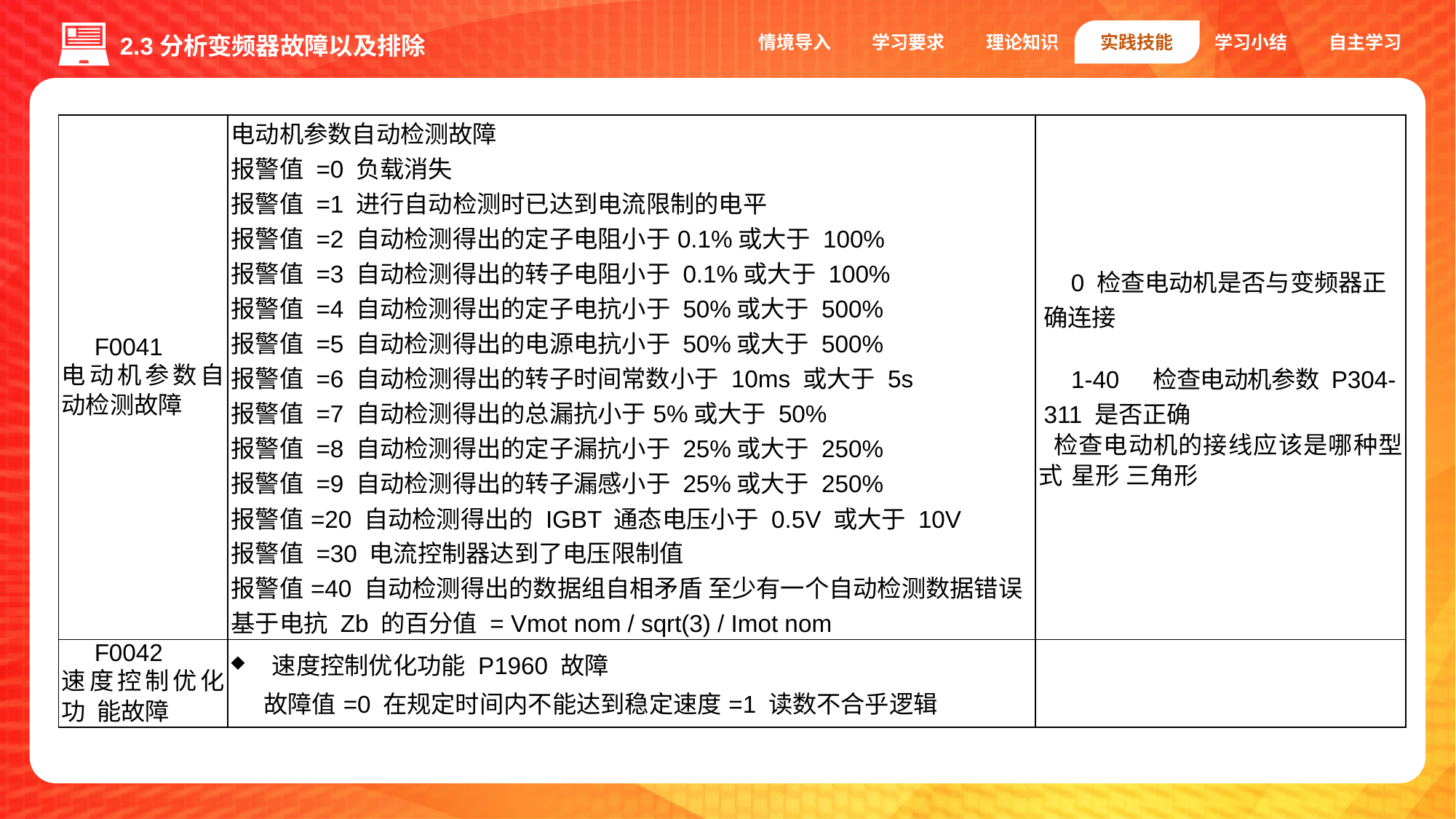

情境导入
学习要求
理论知识
实践技能
学习小结
自主学习

2.3分析变频器故障以及排除
| F0041 电动机参数自动检测故障 | 电动机参数自动检测故障 报警值 =0 负载消失 报警值 =1 进行自动检测时已达到电流限制的电平 报警值 =2 自动检测得出的定子电阻小于0.1%或大于 100% 报警值 =3 自动检测得出的转子电阻小于 0.1%或大于 100% 报警值 =4 自动检测得出的定子电抗小于 50%或大于 500% 报警值 =5 自动检测得出的电源电抗小于 50%或大于 500% 报警值 =6 自动检测得出的转子时间常数小于 10ms 或大于 5s 报警值 =7 自动检测得出的总漏抗小于5%或大于 50% 报警值 =8 自动检测得出的定子漏抗小于 25%或大于 250% 报警值 =9 自动检测得出的转子漏感小于 25%或大于 250% 报警值=20 自动检测得出的 IGBT 通态电压小于 0.5V 或大于 10V 报警值 =30 电流控制器达到了电压限制值 报警值=40 自动检测得出的数据组自相矛盾 至少有一个自动检测数据错误 基于电抗 Zb 的百分值 = Vmot nom / sqrt(3) / Imot nom | 0 检查电动机是否与变频器正确连接   1-40 检查电动机参数 P304-311 是否正确 检查电动机的接线应该是哪种型式 星形 三角形 |
| --- | --- | --- |
| F0042 速度控制优化功 能故障 | 速度控制优化功能 P1960 故障 故障值=0 在规定时间内不能达到稳定速度=1 读数不合乎逻辑 |  |